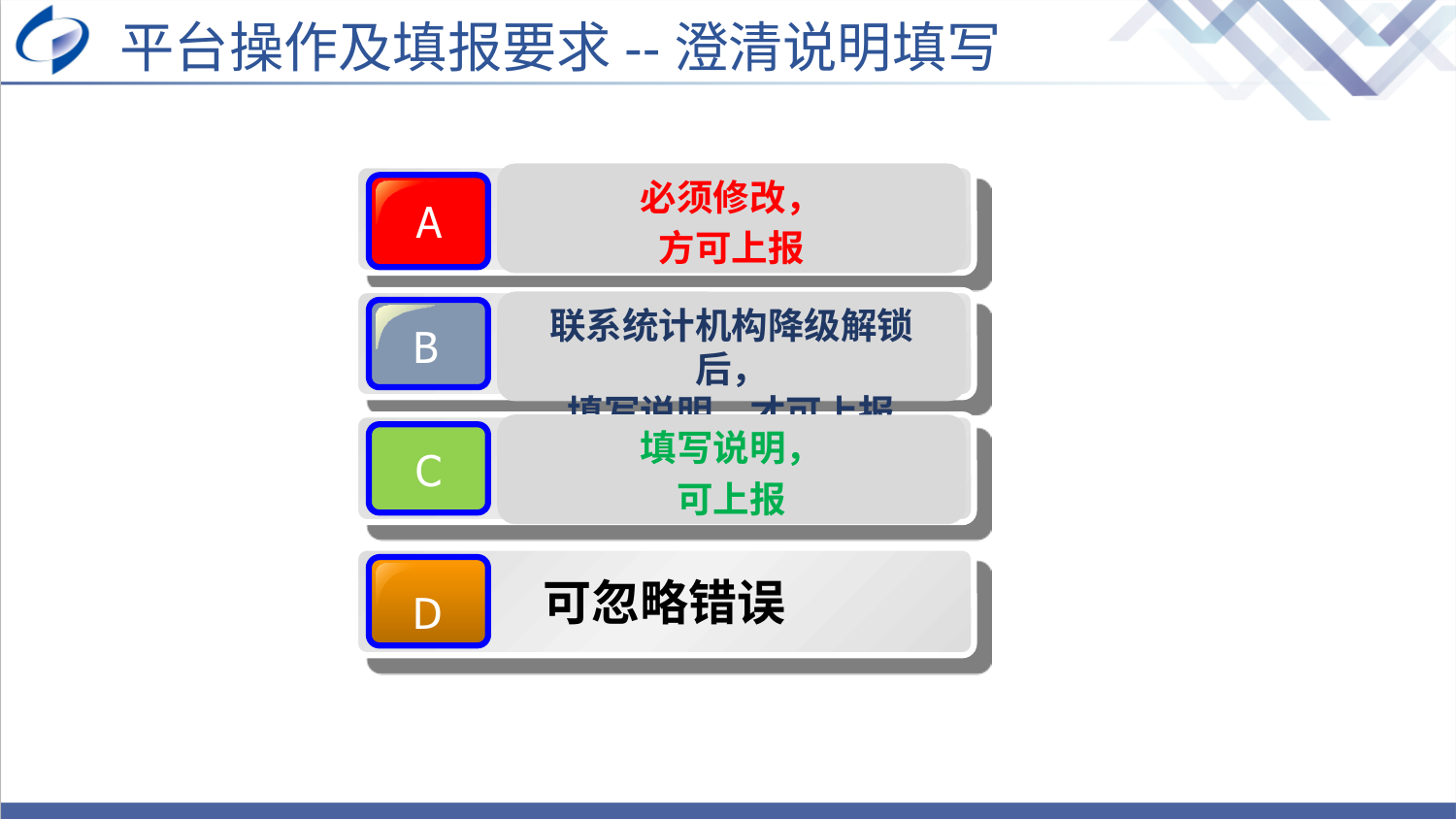

平台操作及填报要求--澄清说明填写
必须修改，
方可上报
强制性错误

A

准强制错误

B

核实性错误

C

可忽略错误

D

联系统计机构降级解锁后，
填写说明，才可上报
填写说明，
可上报
70